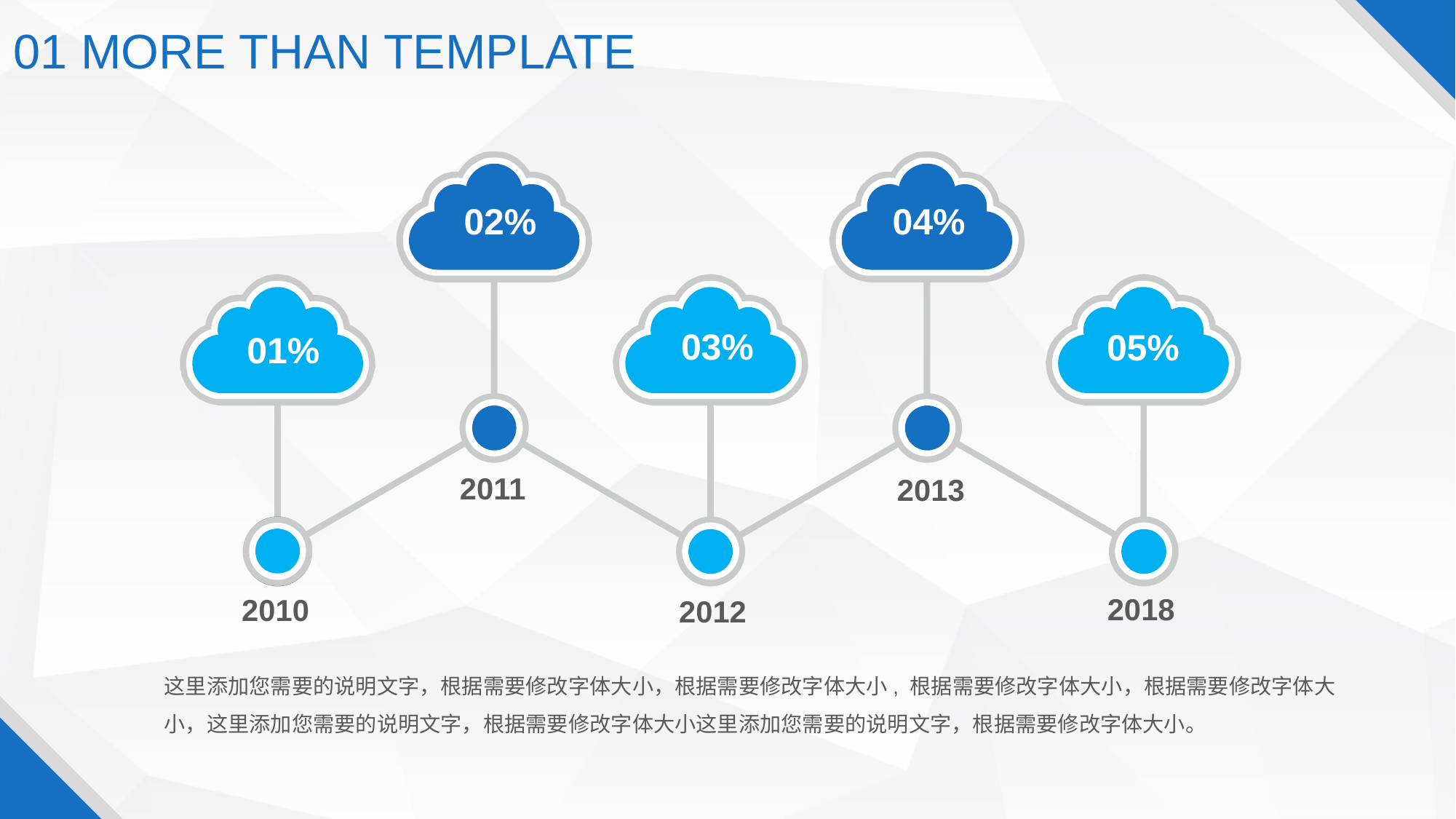

01 MORE THAN TEMPLATE

04%
02%

03%
05%
01%

2011
2013

2018
2010
2012
这里添加您需要的说明文字，根据需要修改字体大小，根据需要修改字体大小, 根据需要修改字体大小，根据需要修改字体大小，这里添加您需要的说明文字，根据需要修改字体大小这里添加您需要的说明文字，根据需要修改字体大小。